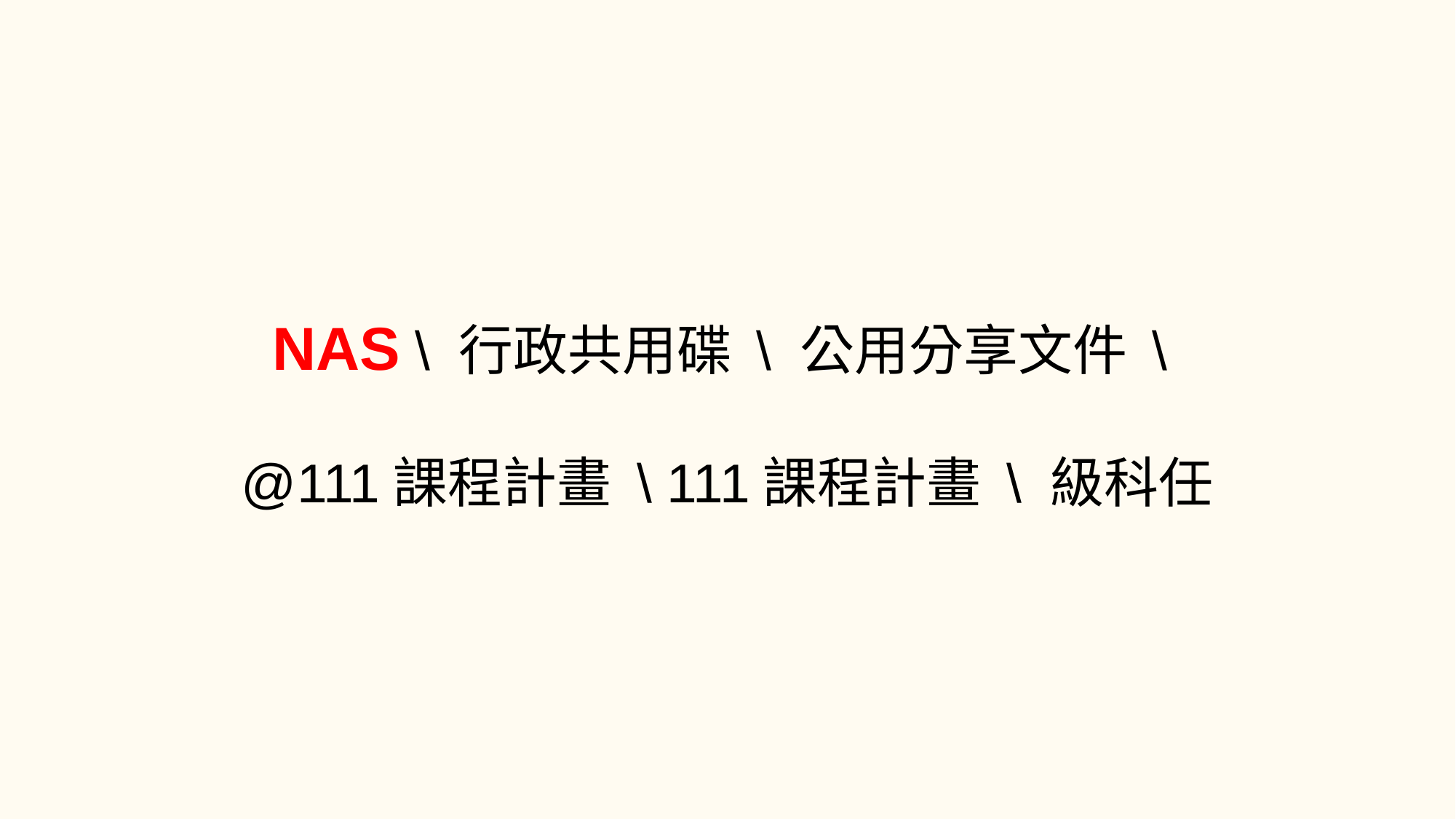

# NAS \ 行政共用碟 \ 公用分享文件 \ @111課程計畫 \ 111課程計畫 \ 級科任